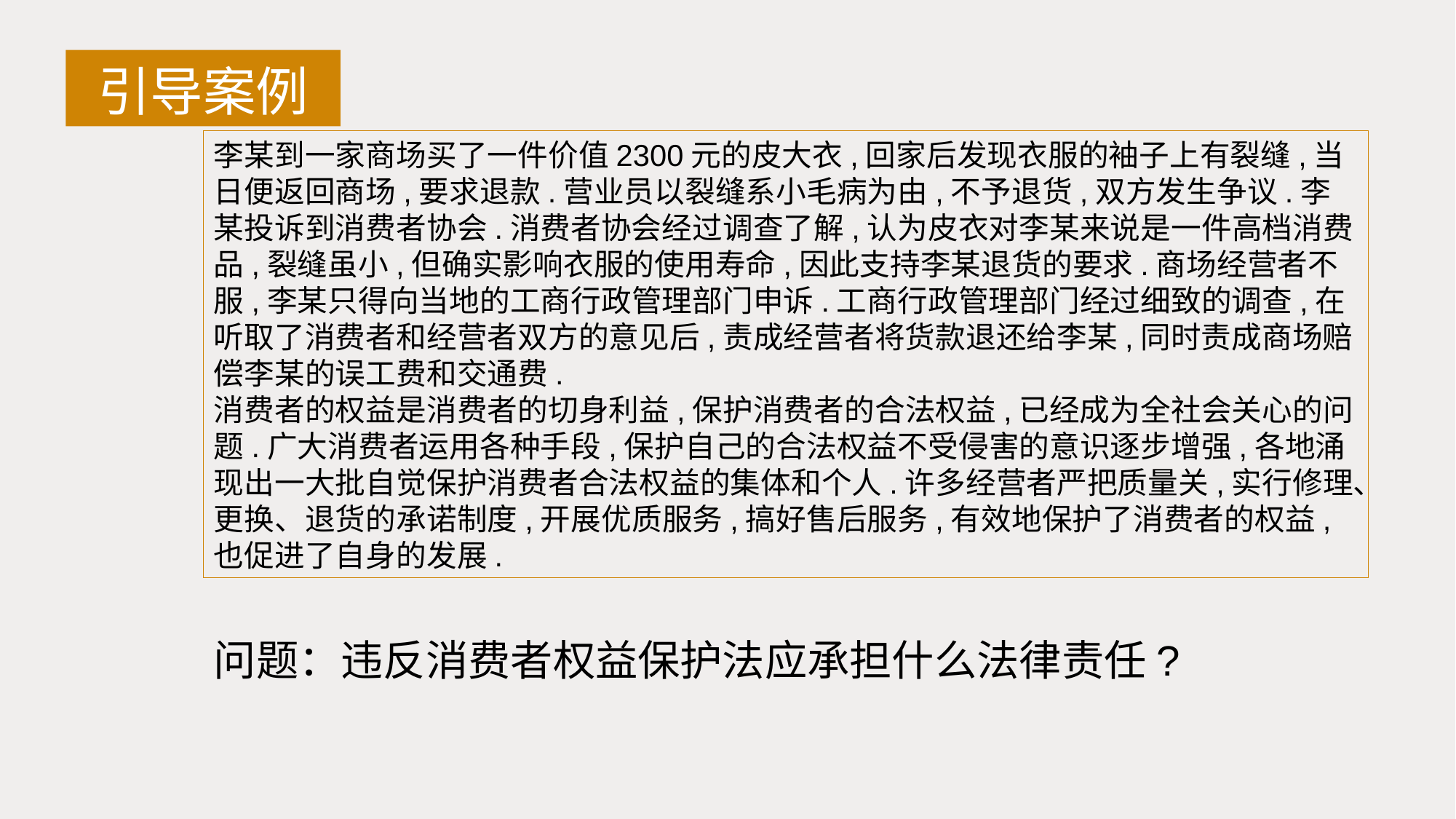

引导案例
李某到一家商场买了一件价值2300元的皮大衣,回家后发现衣服的袖子上有裂缝,当日便返回商场,要求退款.营业员以裂缝系小毛病为由,不予退货,双方发生争议.李某投诉到消费者协会.消费者协会经过调查了解,认为皮衣对李某来说是一件高档消费品,裂缝虽小,但确实影响衣服的使用寿命,因此支持李某退货的要求.商场经营者不服,李某只得向当地的工商行政管理部门申诉.工商行政管理部门经过细致的调查,在听取了消费者和经营者双方的意见后,责成经营者将货款退还给李某,同时责成商场赔偿李某的误工费和交通费.
消费者的权益是消费者的切身利益,保护消费者的合法权益,已经成为全社会关心的问题.广大消费者运用各种手段,保护自己的合法权益不受侵害的意识逐步增强,各地涌现出一大批自觉保护消费者合法权益的集体和个人.许多经营者严把质量关,实行修理、更换、退货的承诺制度,开展优质服务,搞好售后服务,有效地保护了消费者的权益,也促进了自身的发展.
问题：违反消费者权益保护法应承担什么法律责任?